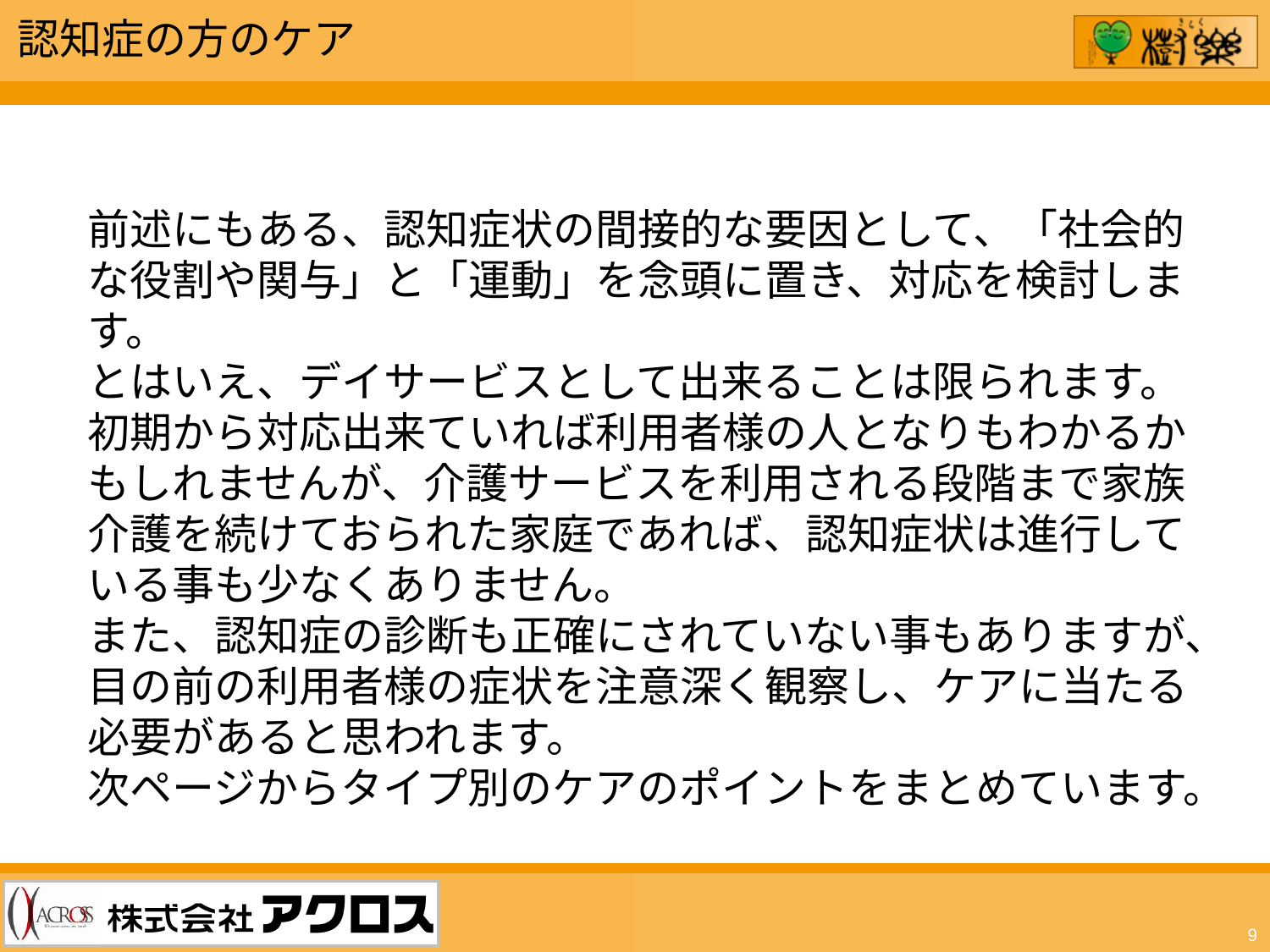

認知症の方のケア
前述にもある、認知症状の間接的な要因として、「社会的な役割や関与」と「運動」を念頭に置き、対応を検討します。
とはいえ、デイサービスとして出来ることは限られます。
初期から対応出来ていれば利用者様の人となりもわかるかもしれませんが、介護サービスを利用される段階まで家族介護を続けておられた家庭であれば、認知症状は進行している事も少なくありません。
また、認知症の診断も正確にされていない事もありますが、目の前の利用者様の症状を注意深く観察し、ケアに当たる必要があると思われます。
次ページからタイプ別のケアのポイントをまとめています。
9